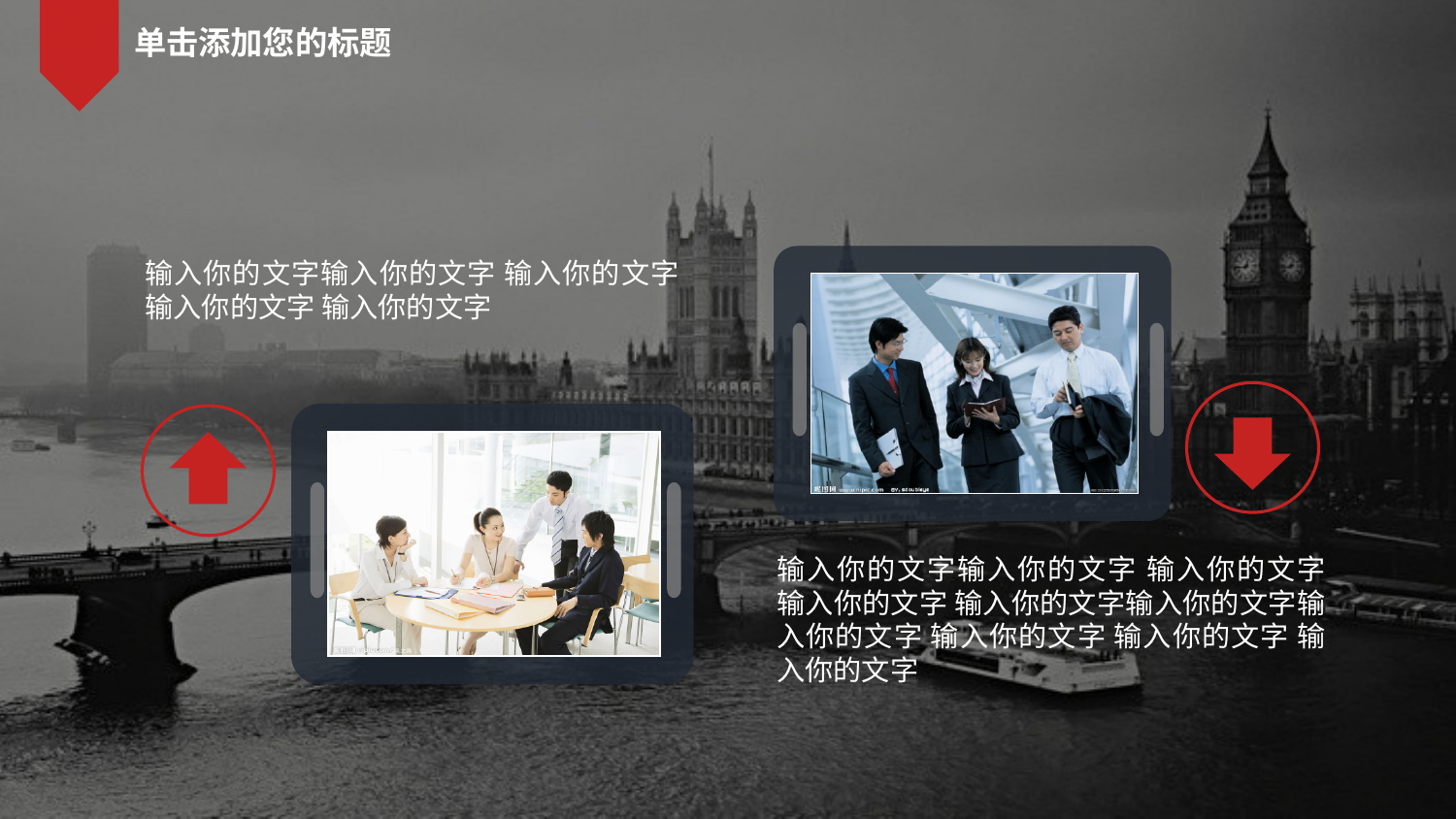

单击添加您的标题

输入你的文字输入你的文字 输入你的文字 输入你的文字 输入你的文字

输入你的文字输入你的文字 输入你的文字 输入你的文字 输入你的文字输入你的文字输入你的文字 输入你的文字 输入你的文字 输入你的文字